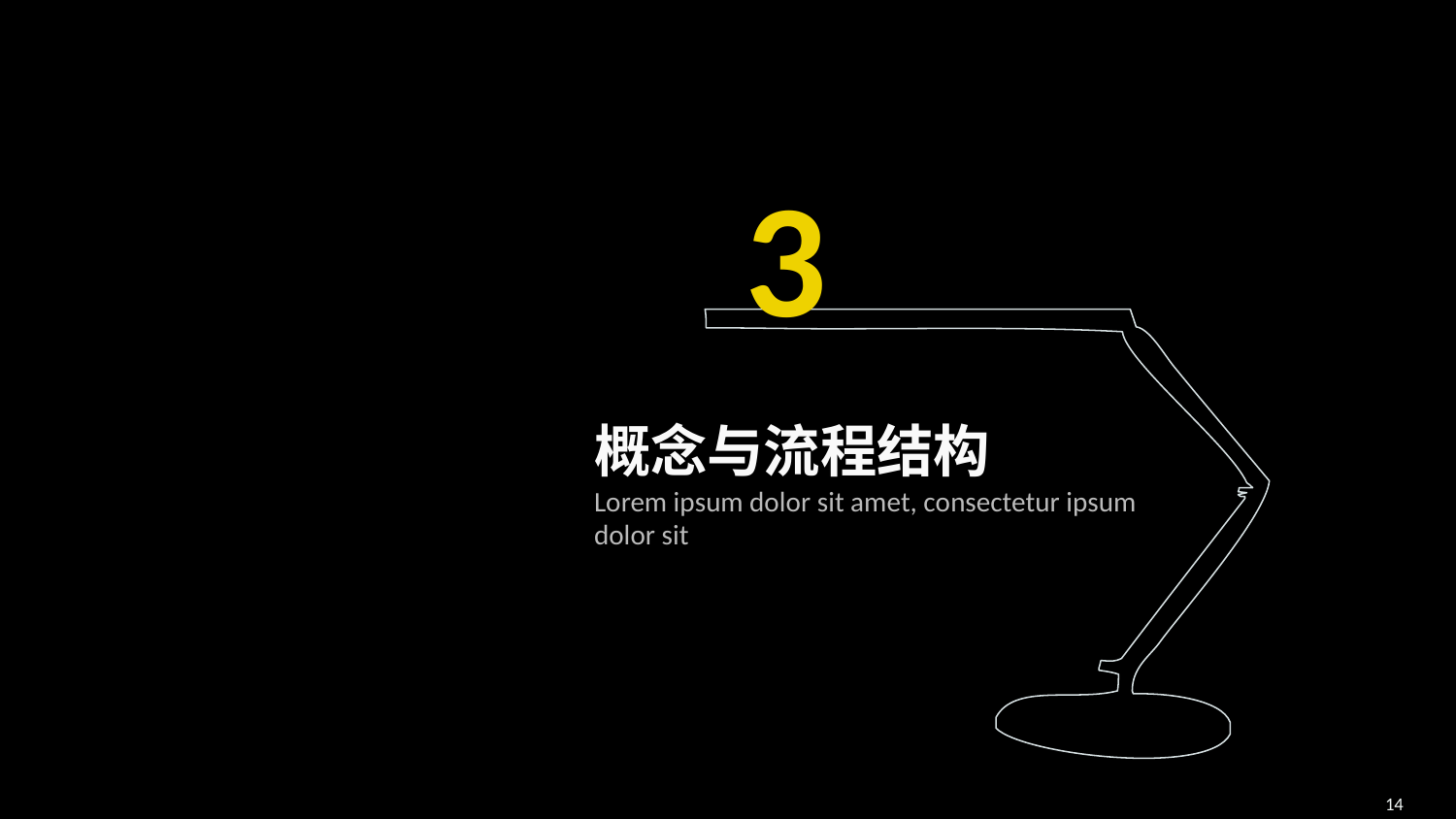

3

概念与流程结构
Lorem ipsum dolor sit amet, consectetur ipsum dolor sit